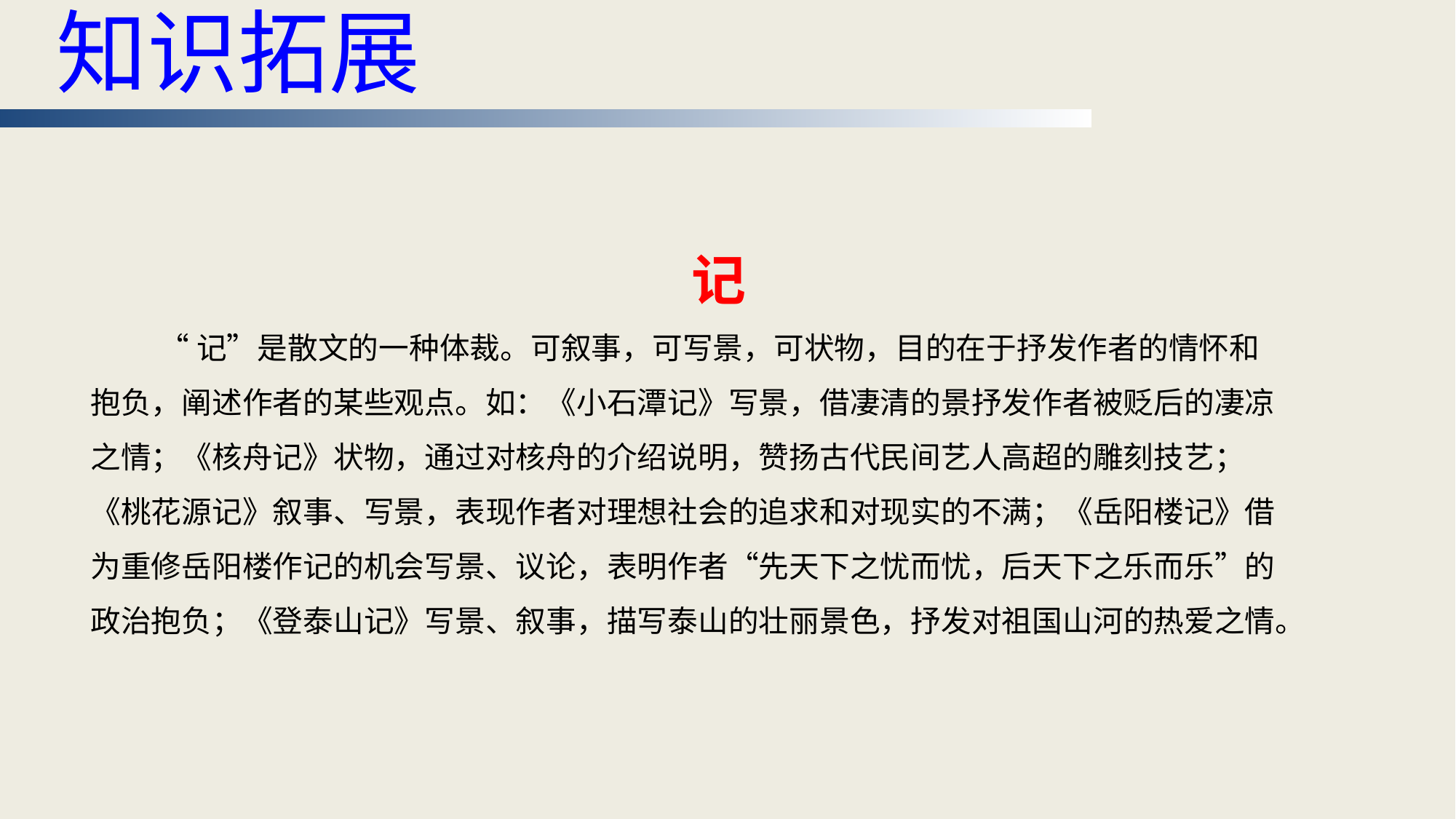

知识拓展

记
“记”是散文的一种体裁。可叙事，可写景，可状物，目的在于抒发作者的情怀和抱负，阐述作者的某些观点。如：《小石潭记》写景，借凄清的景抒发作者被贬后的凄凉之情；《核舟记》状物，通过对核舟的介绍说明，赞扬古代民间艺人高超的雕刻技艺；《桃花源记》叙事、写景，表现作者对理想社会的追求和对现实的不满；《岳阳楼记》借为重修岳阳楼作记的机会写景、议论，表明作者“先天下之忧而忧，后天下之乐而乐”的政治抱负；《登泰山记》写景、叙事，描写泰山的壮丽景色，抒发对祖国山河的热爱之情。